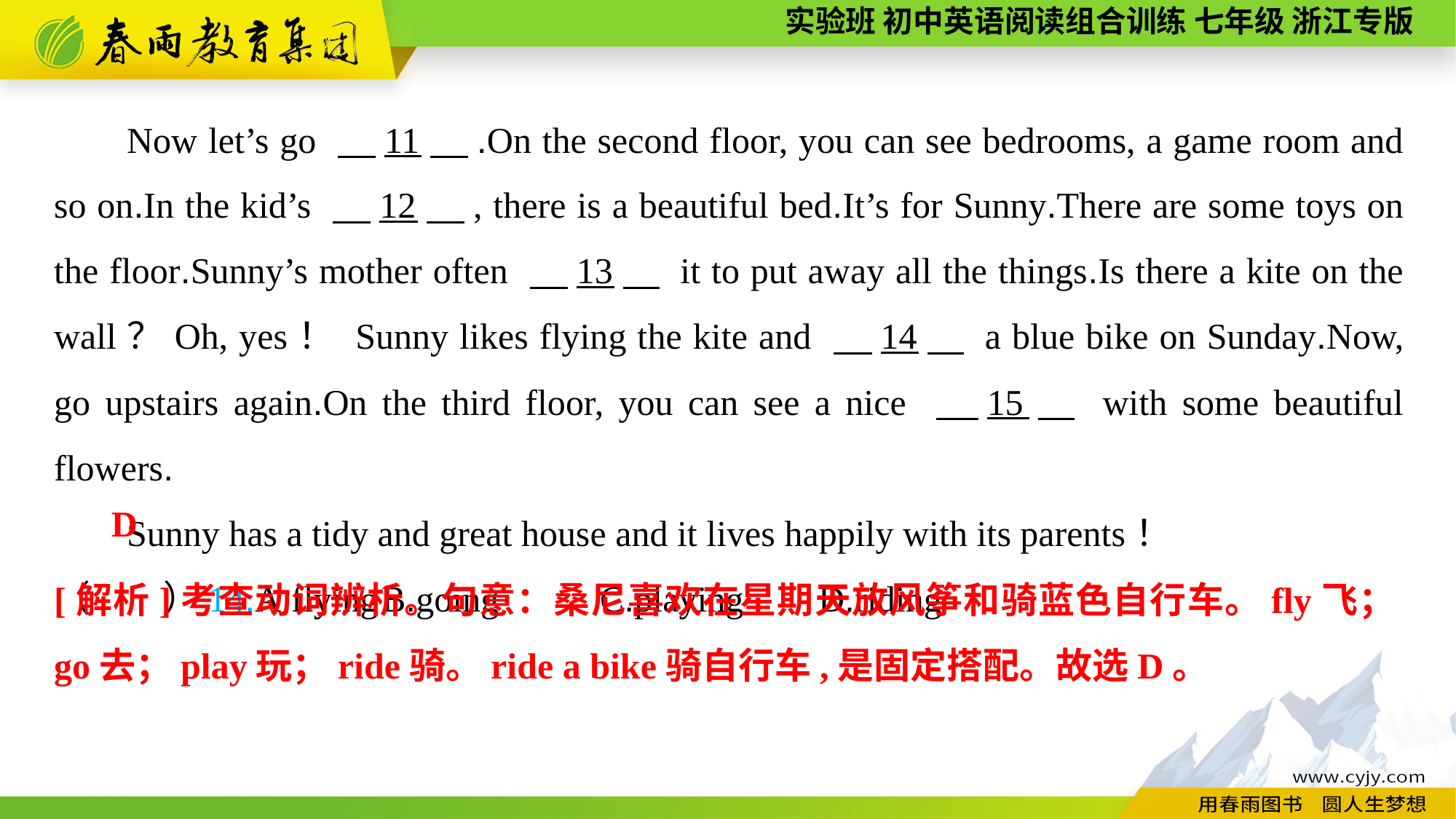

Now let’s go 　11　.On the second floor, you can see bedrooms, a game room and so on.In the kid’s 　12　, there is a beautiful bed.It’s for Sunny.There are some toys on the floor.Sunny’s mother often 　13　 it to put away all the things.Is there a kite on the wall？Oh, yes！ Sunny likes flying the kite and 　14　 a blue bike on Sunday.Now, go upstairs again.On the third floor, you can see a nice 　15　 with some beautiful flowers.
Sunny has a tidy and great house and it lives happily with its parents！
（　　）14.A.flying	B.going	C.playing	D.riding
D
[解析]考查动词辨析。句意：桑尼喜欢在星期天放风筝和骑蓝色自行车。fly飞；go去；play玩；ride骑。ride a bike骑自行车,是固定搭配。故选D。